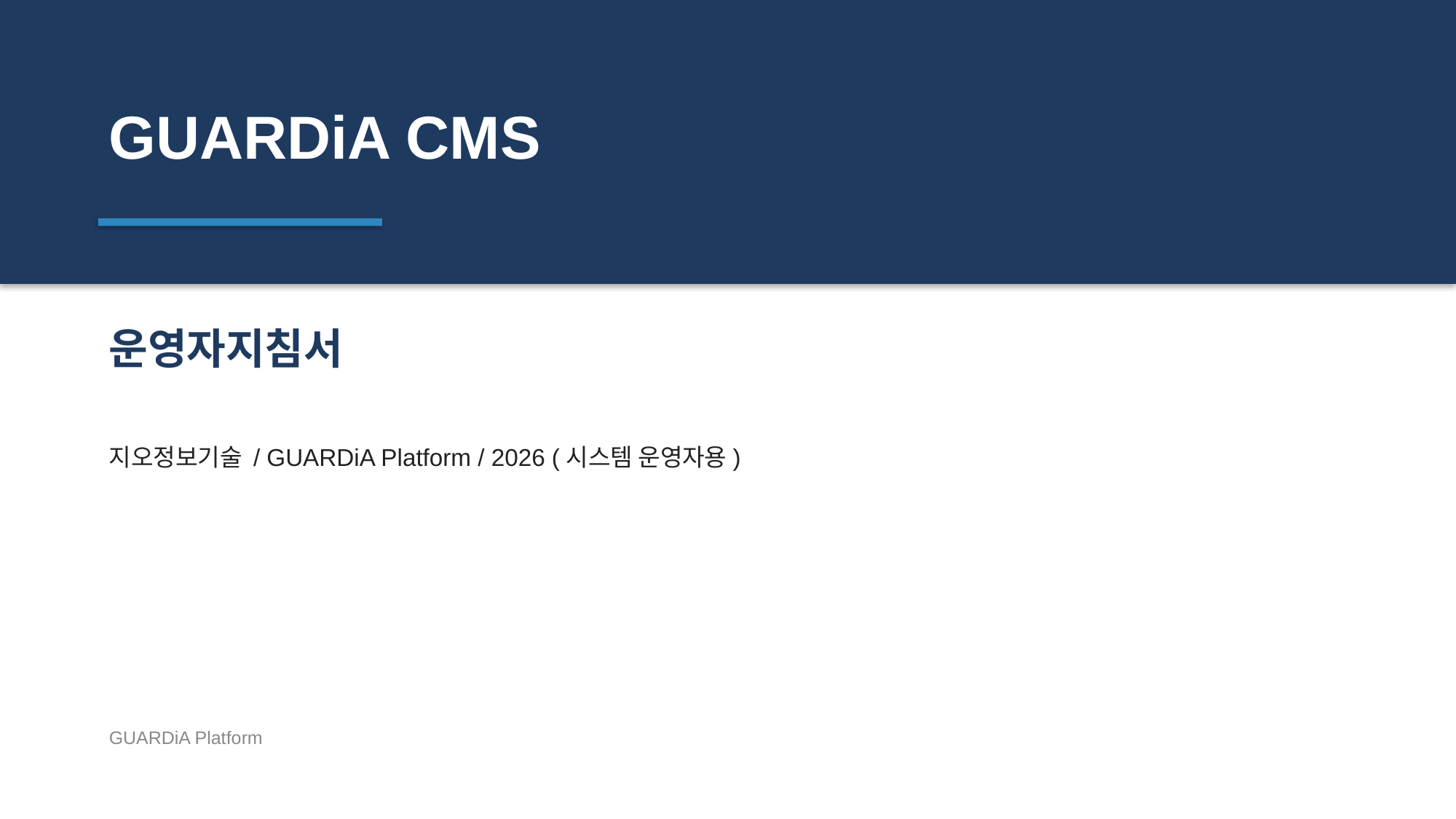

GUARDiA CMS

운영자지침서
지오정보기술 / GUARDiA Platform / 2026 (시스템 운영자용)
GUARDiA Platform